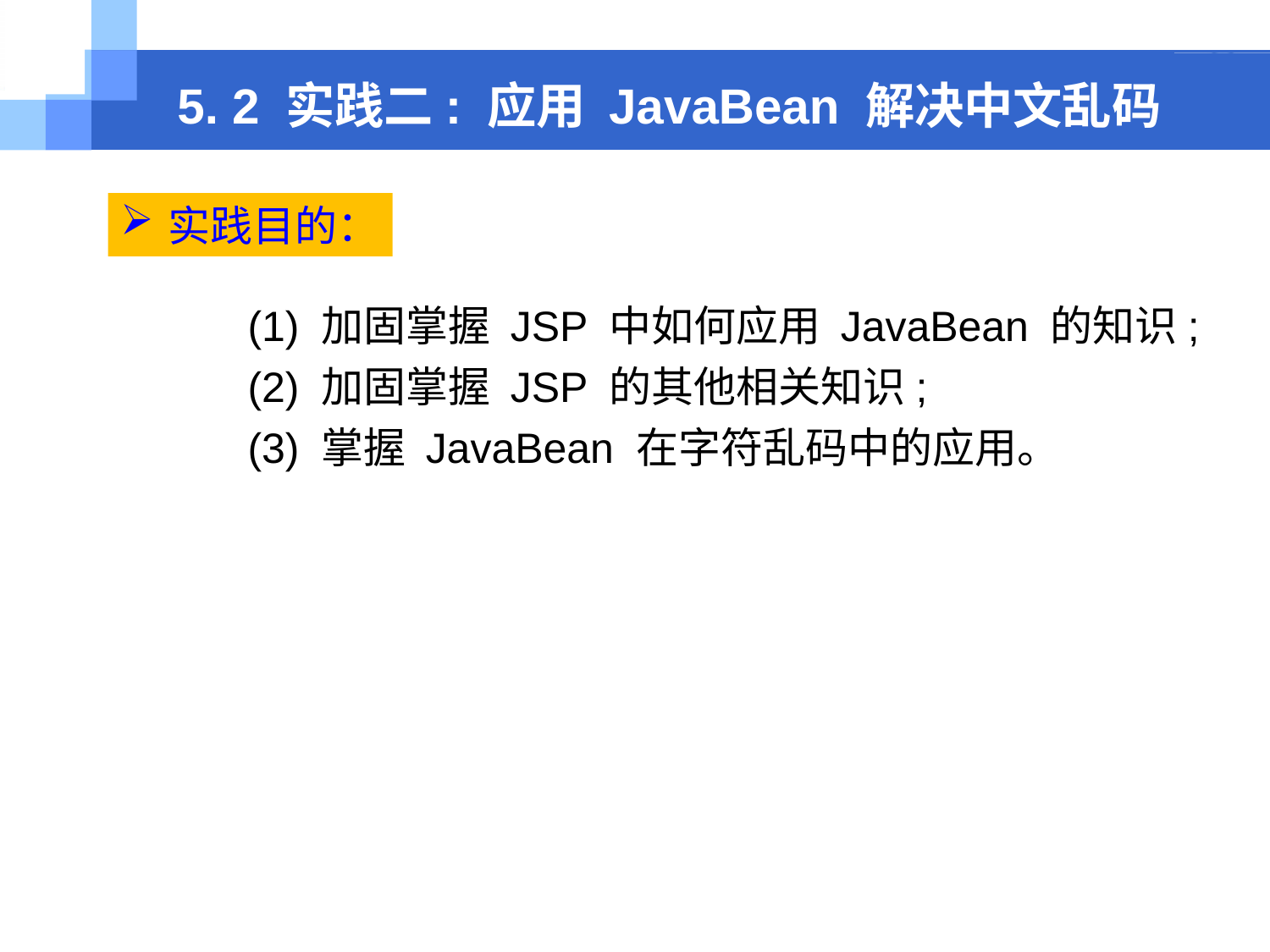

5. 2 实践二: 应用 JavaBean 解决中文乱码
实践目的：
(1) 加固掌握 JSP 中如何应用 JavaBean 的知识;
(2) 加固掌握 JSP 的其他相关知识;
(3) 掌握 JavaBean 在字符乱码中的应用。